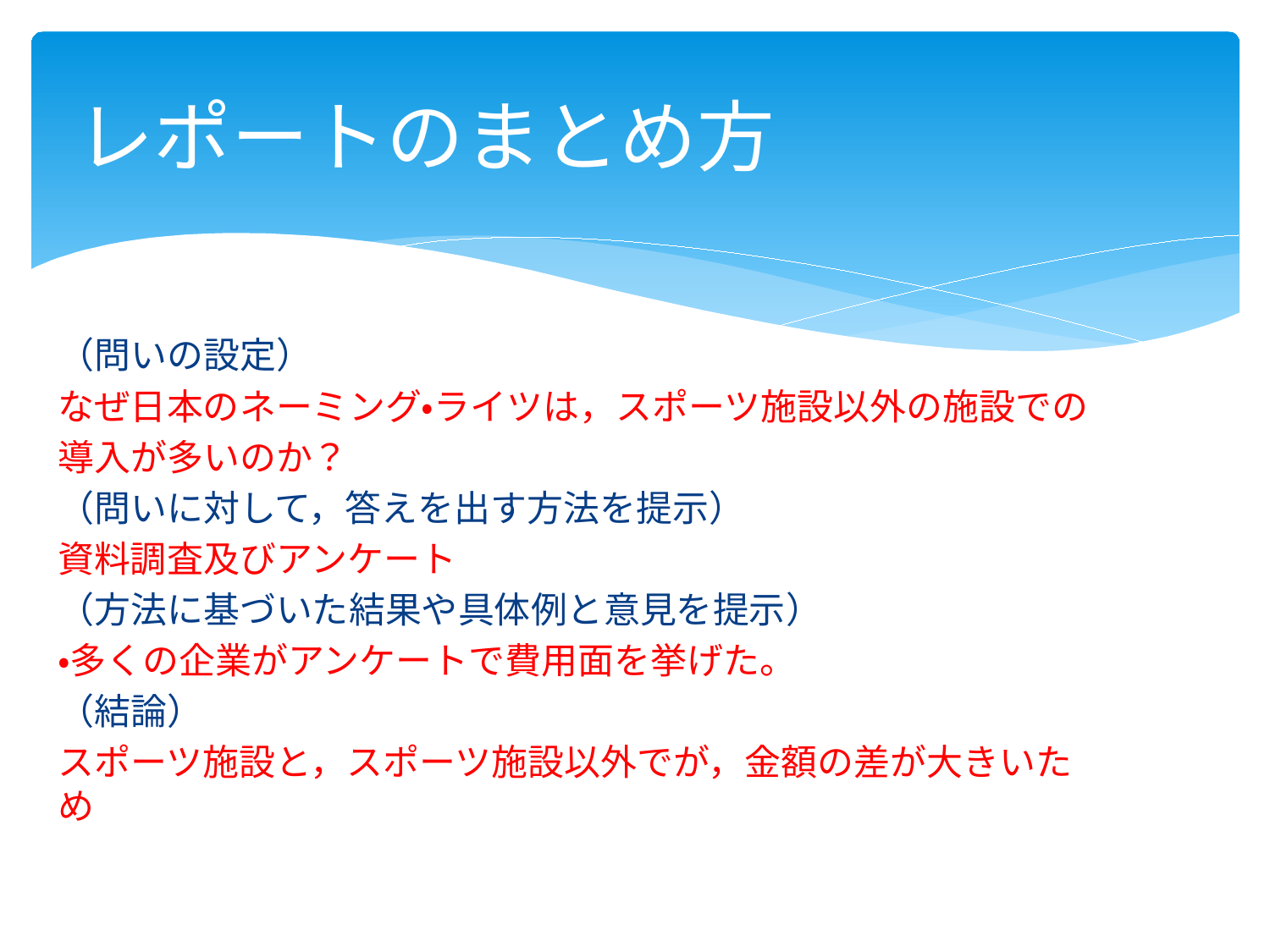

# レポートのまとめ方
（問いの設定）
なぜ日本のネーミング・ライツは，スポーツ施設以外の施設での
導入が多いのか？
（問いに対して，答えを出す方法を提示）
資料調査及びアンケート
（方法に基づいた結果や具体例と意見を提示）
・多くの企業がアンケートで費用面を挙げた。
（結論）
スポーツ施設と，スポーツ施設以外でが，金額の差が大きいため